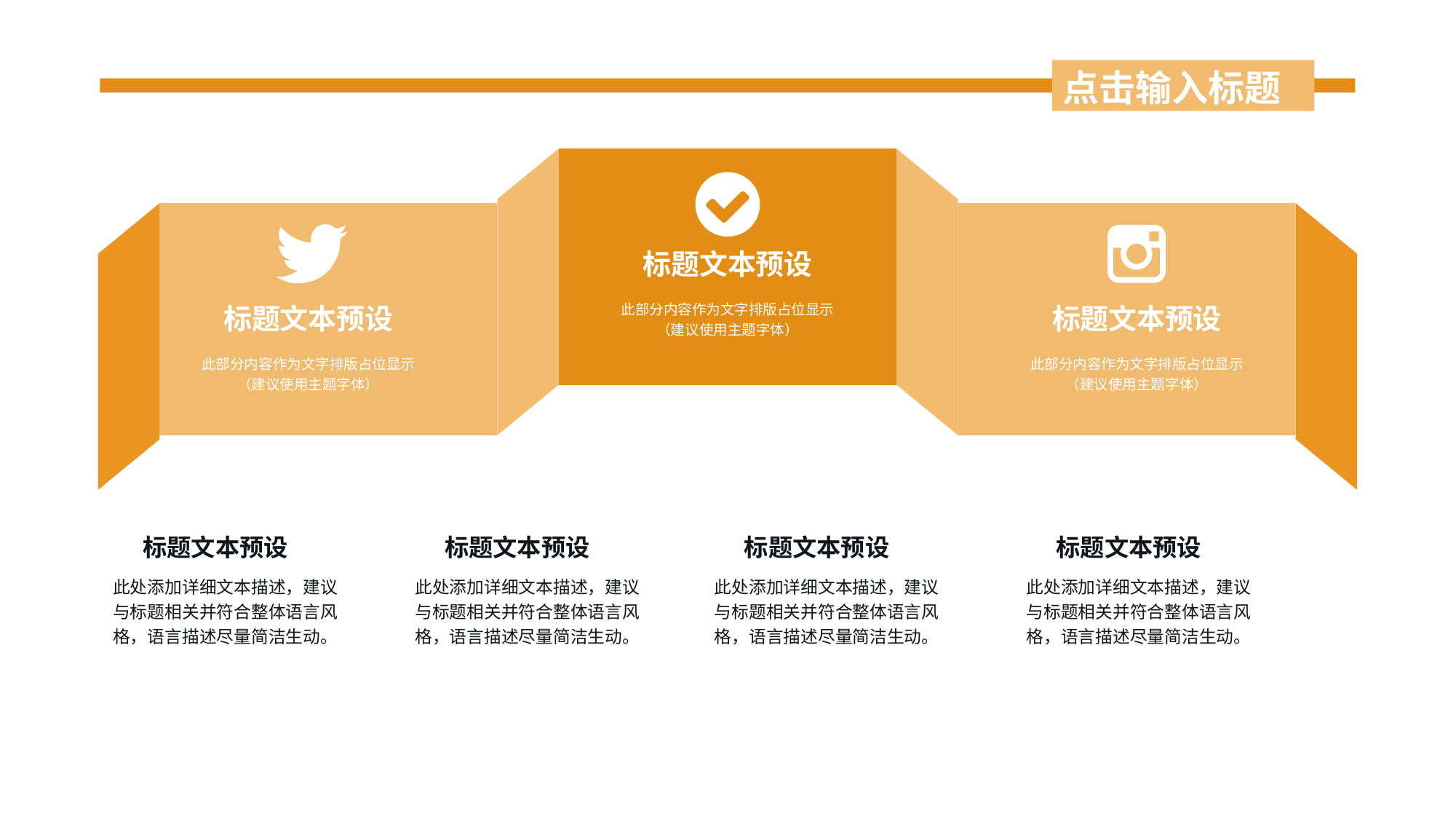

点击输入标题

标题文本预设

此部分内容作为文字排版占位显示 （建议使用主题字体）
标题文本预设
标题文本预设

此部分内容作为文字排版占位显示 （建议使用主题字体）
此部分内容作为文字排版占位显示 （建议使用主题字体）
标题文本预设
标题文本预设
标题文本预设
标题文本预设
此处添加详细文本描述，建议与标题相关并符合整体语言风格，语言描述尽量简洁生动。
此处添加详细文本描述，建议与标题相关并符合整体语言风格，语言描述尽量简洁生动。
此处添加详细文本描述，建议与标题相关并符合整体语言风格，语言描述尽量简洁生动。
此处添加详细文本描述，建议与标题相关并符合整体语言风格，语言描述尽量简洁生动。